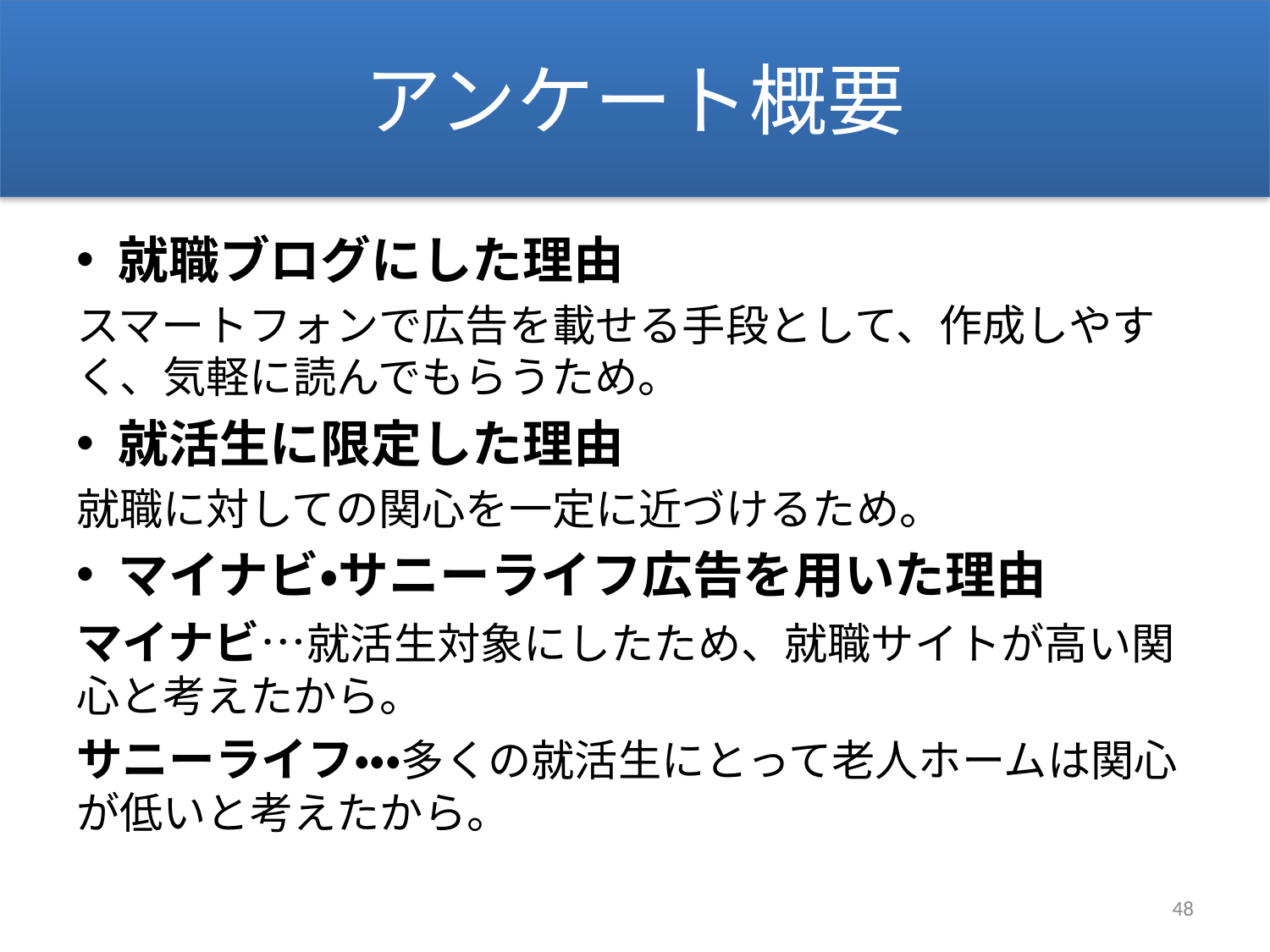

# アンケート概要
就職ブログにした理由
スマートフォンで広告を載せる手段として、作成しやすく、気軽に読んでもらうため。
就活生に限定した理由
就職に対しての関心を一定に近づけるため。
マイナビ・サニーライフ広告を用いた理由
マイナビ…就活生対象にしたため、就職サイトが高い関心と考えたから。
サニーライフ・・・多くの就活生にとって老人ホームは関心が低いと考えたから。

48